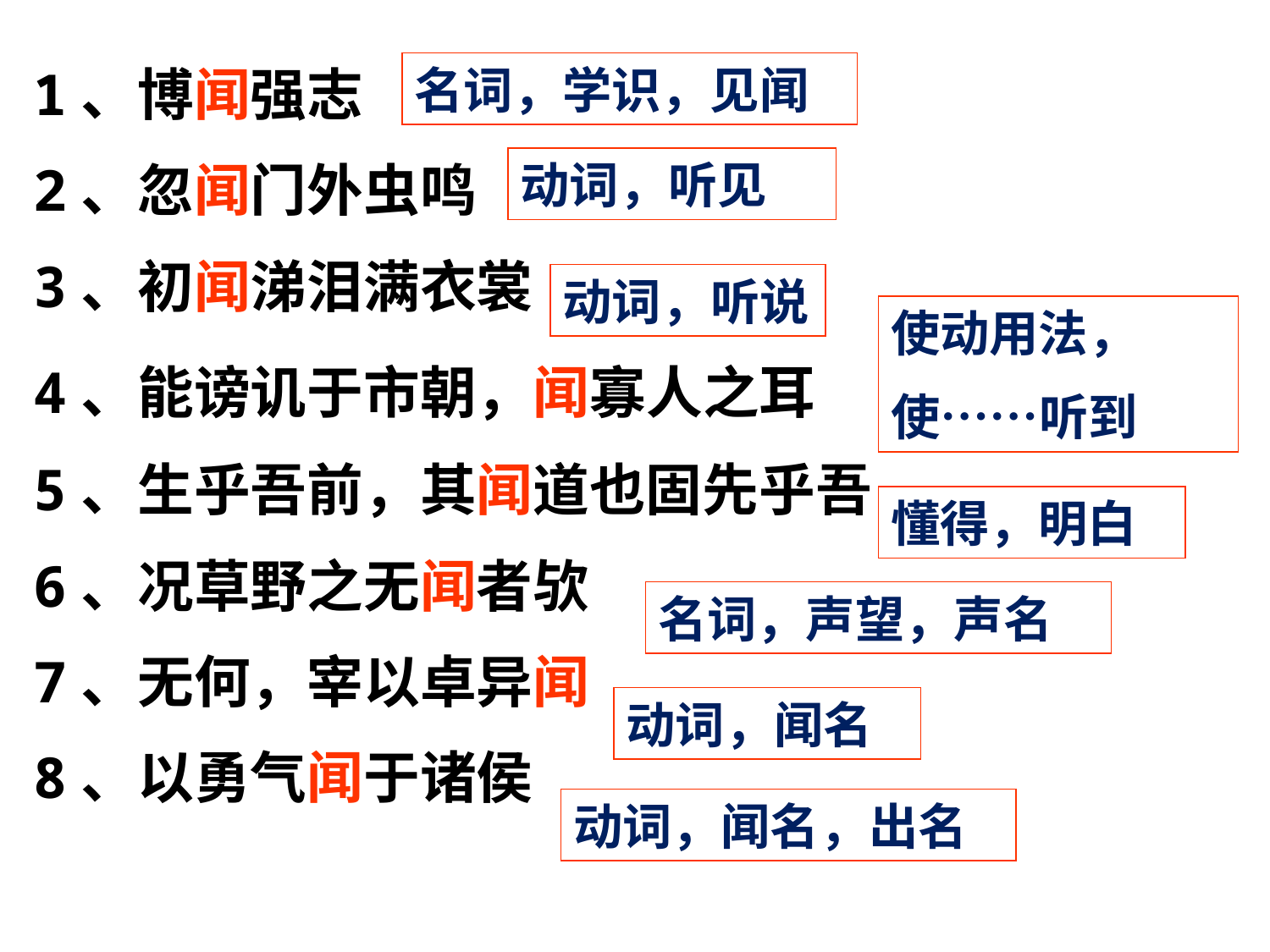

1、博闻强志
2、忽闻门外虫鸣
3、初闻涕泪满衣裳
4、能谤讥于市朝，闻寡人之耳者
5、生乎吾前，其闻道也固先乎吾
6、况草野之无闻者欤
7、无何，宰以卓异闻
8、以勇气闻于诸侯
名词，学识，见闻
动词，听见
动词，听说
使动用法，
使……听到
懂得，明白
名词，声望，声名
动词，闻名
动词，闻名，出名